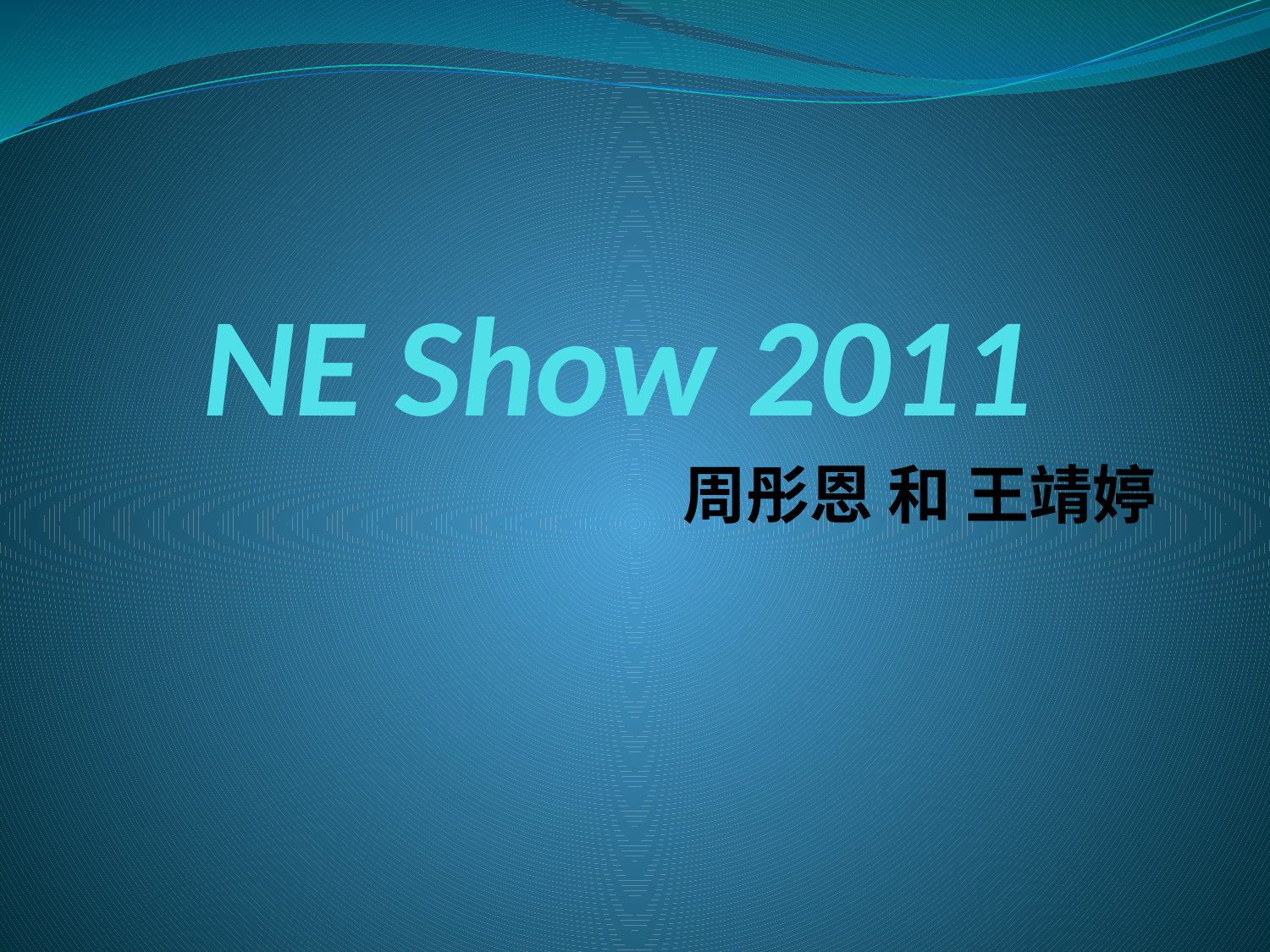

# NE Show 2011
周彤恩 和 王靖婷